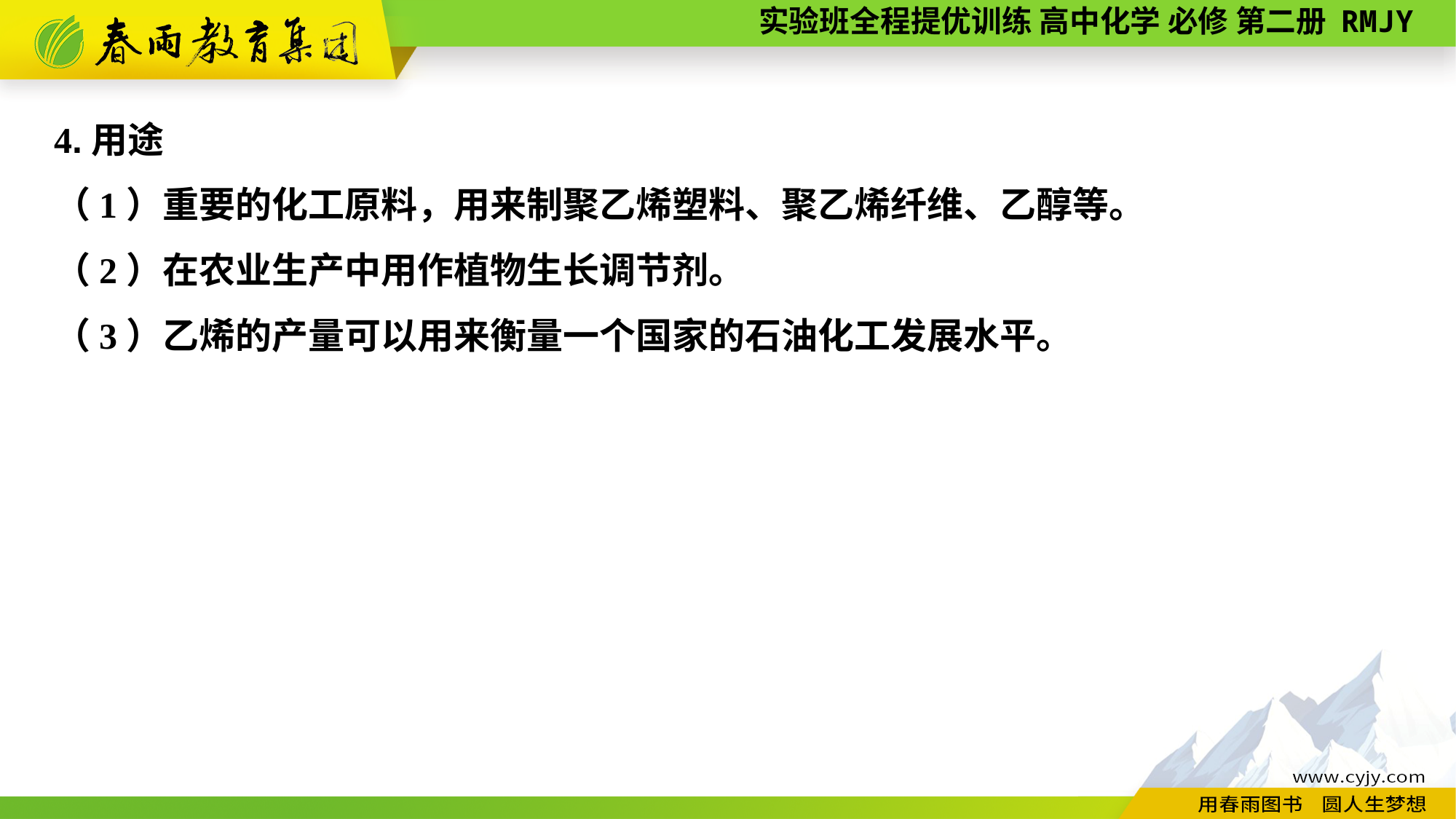

4.用途
（1）重要的化工原料，用来制聚乙烯塑料、聚乙烯纤维、乙醇等。
（2）在农业生产中用作植物生长调节剂。
（3）乙烯的产量可以用来衡量一个国家的石油化工发展水平。